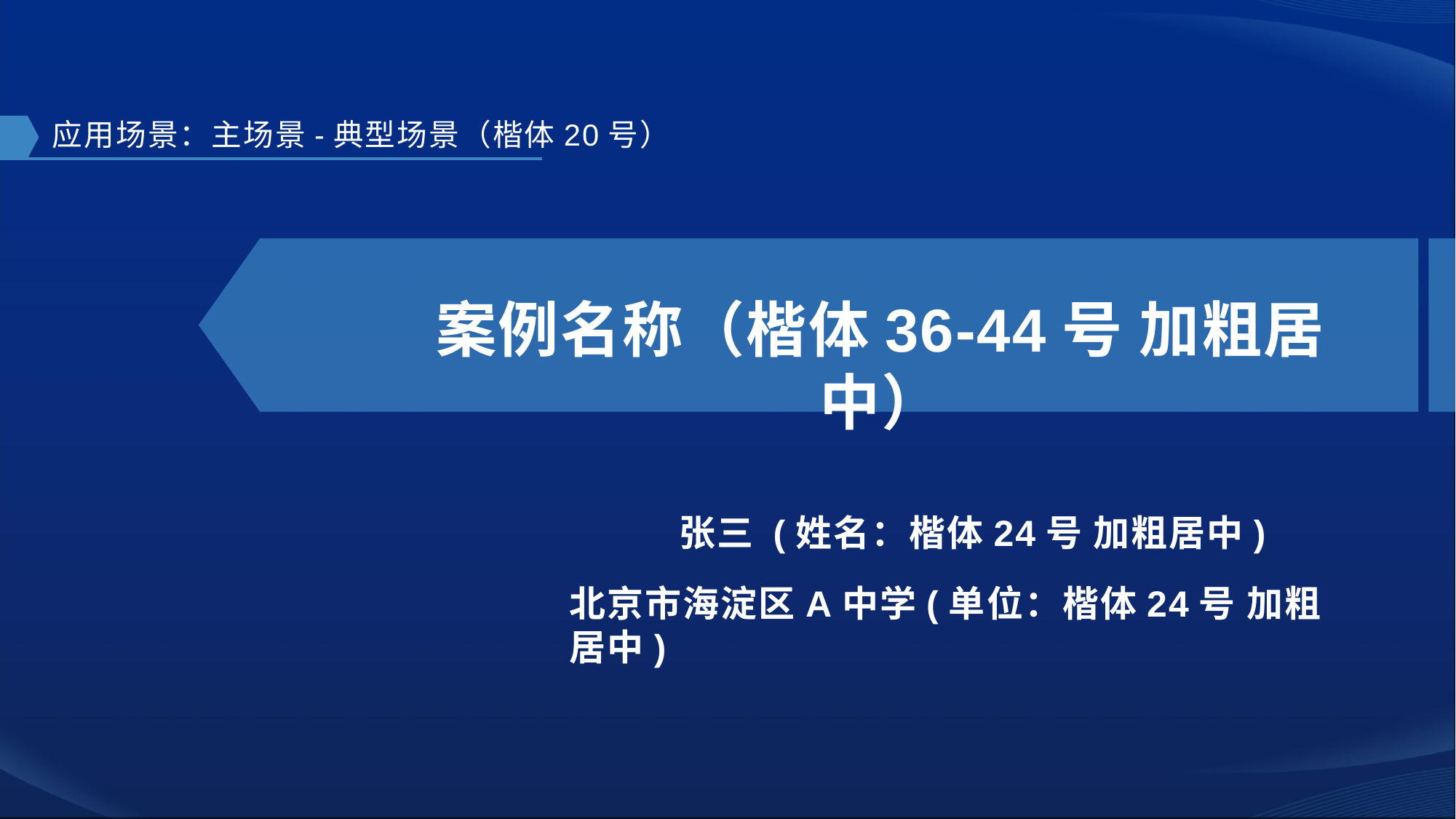

应用场景：主场景-典型场景（楷体20号）

案例名称（楷体36-44号 加粗居中）
       张三 (姓名：楷体24号 加粗居中)
北京市海淀区A中学(单位：楷体24号 加粗居中)